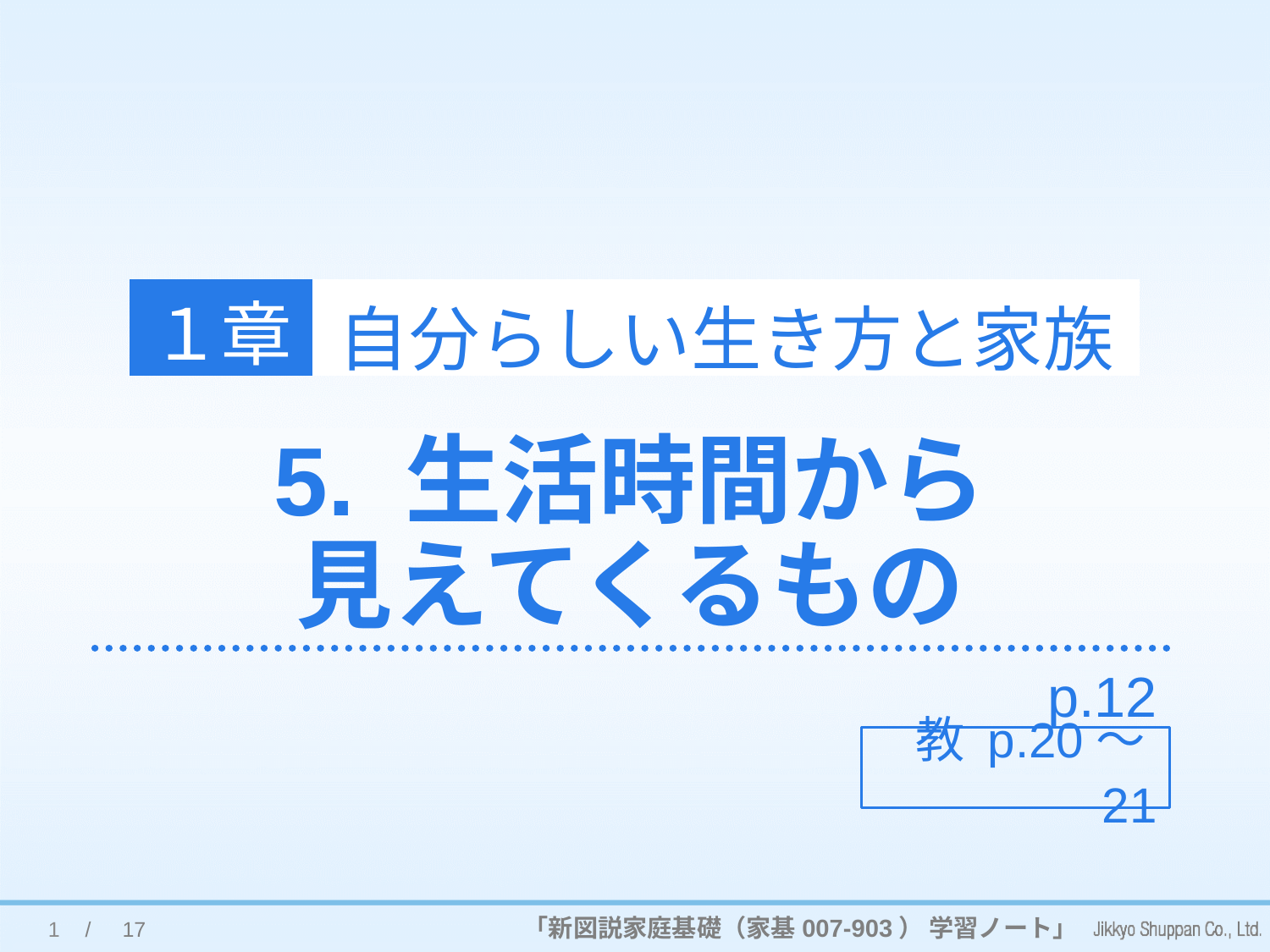

１章
自分らしい生き方と家族
# 5. 生活時間から 見えてくるもの
p.12
教 p.20～21
1